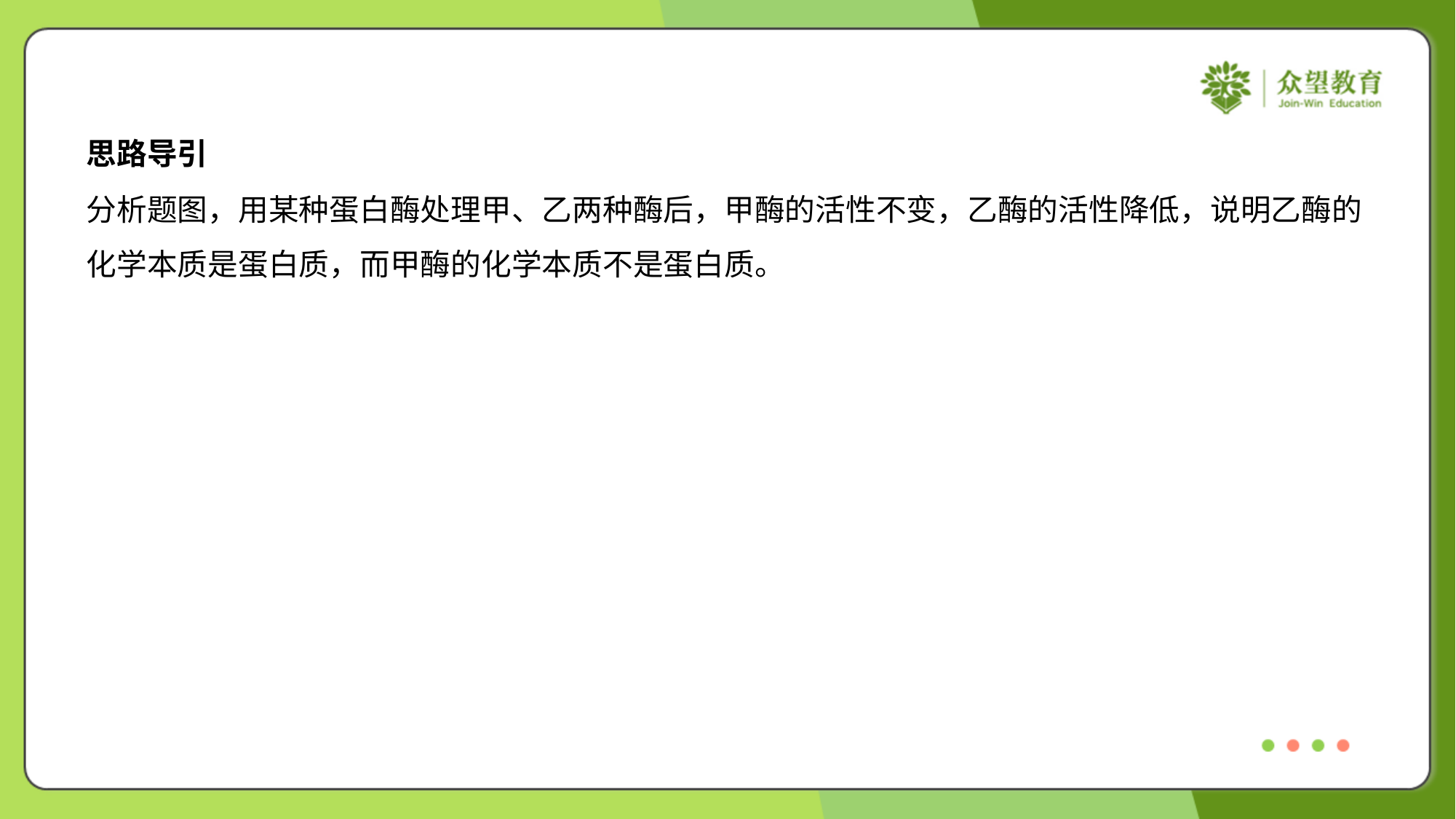

思路导引
分析题图，用某种蛋白酶处理甲、乙两种酶后，甲酶的活性不变，乙酶的活性降低，说明乙酶的
化学本质是蛋白质，而甲酶的化学本质不是蛋白质。